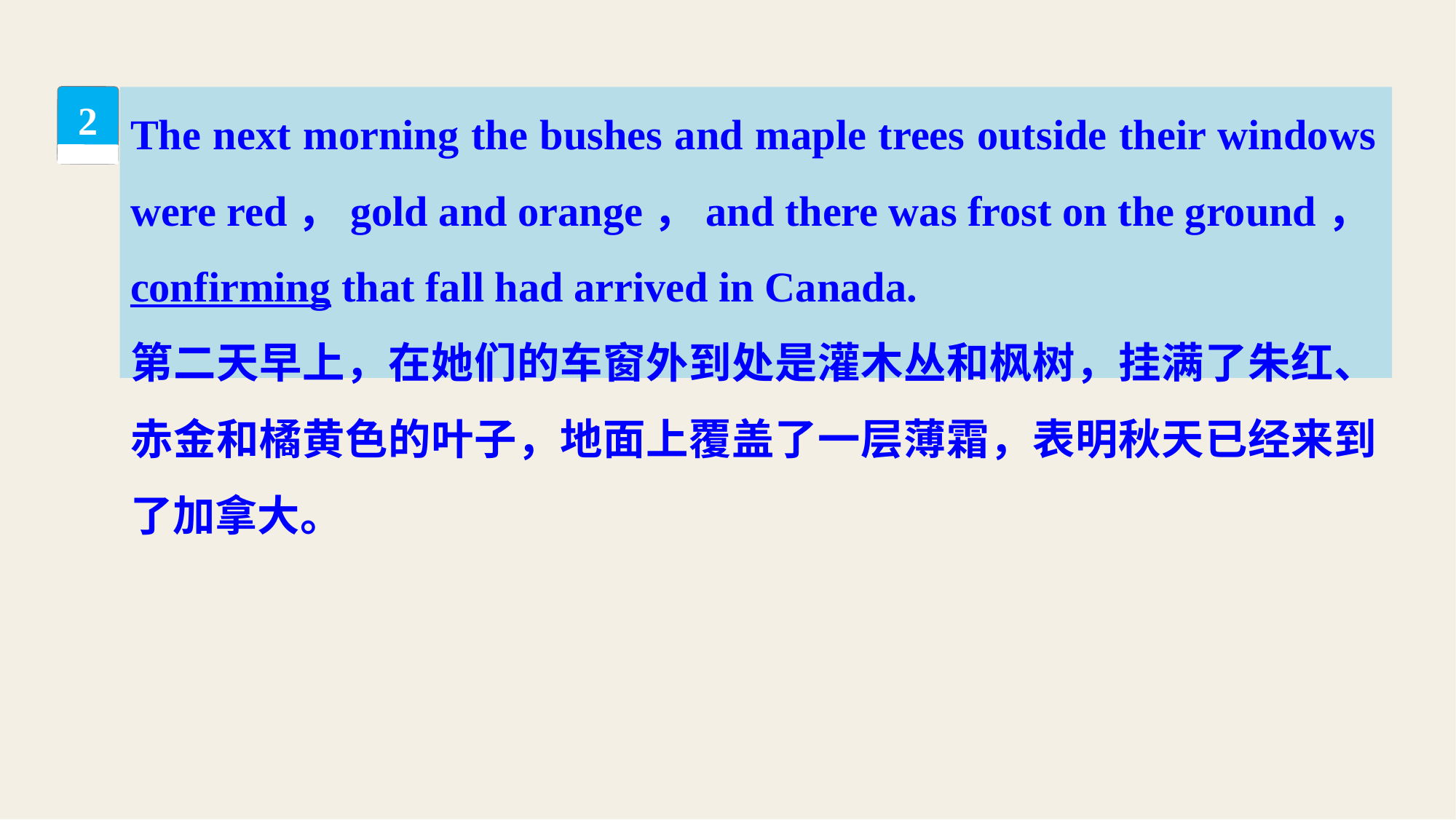

The next morning the bushes and maple trees outside their windows were red，gold and orange，and there was frost on the ground，confirming that fall had arrived in Canada.
第二天早上，在她们的车窗外到处是灌木丛和枫树，挂满了朱红、赤金和橘黄色的叶子，地面上覆盖了一层薄霜，表明秋天已经来到了加拿大。

2